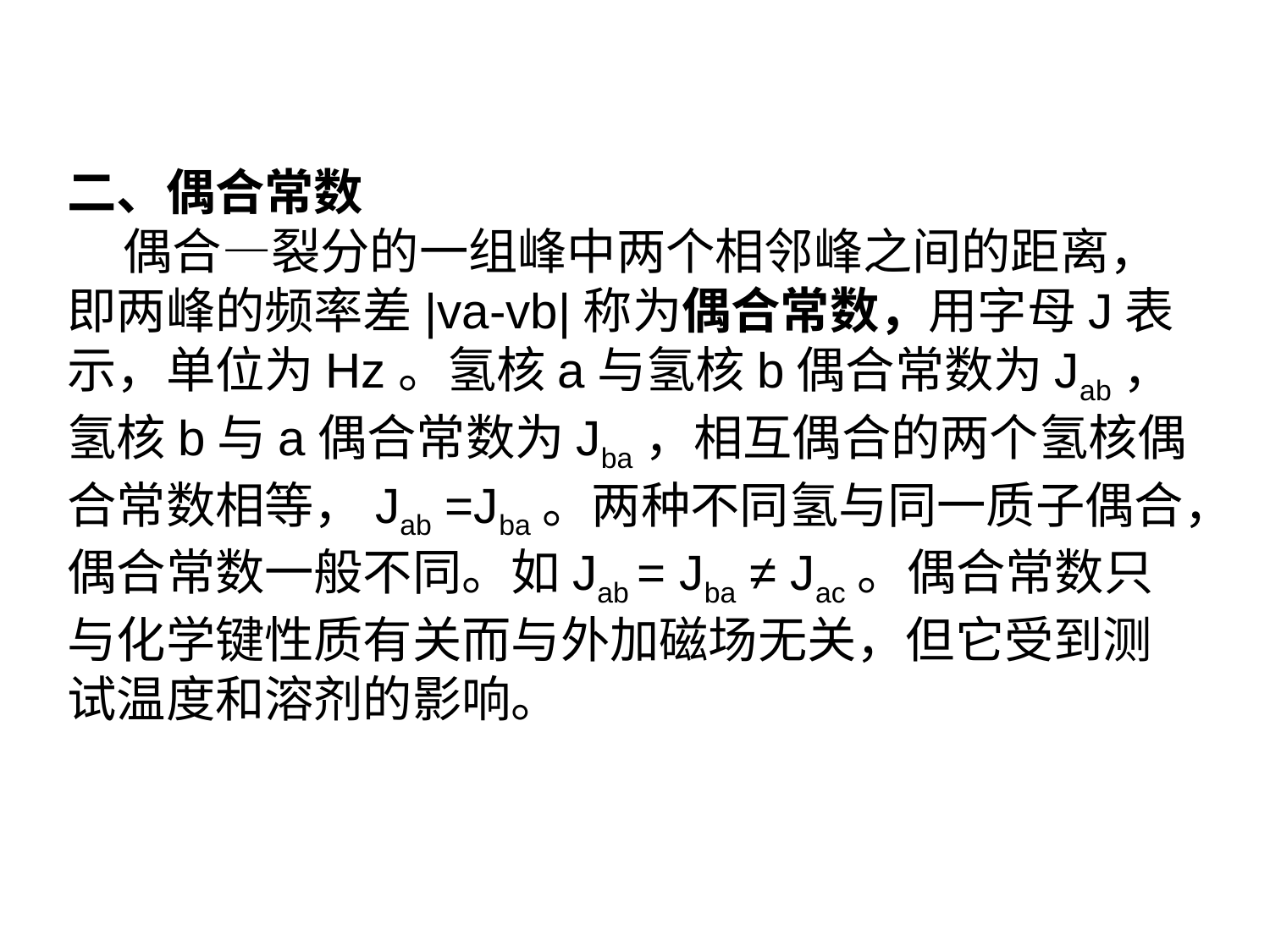

二、偶合常数
    偶合—裂分的一组峰中两个相邻峰之间的距离，即两峰的频率差|va-vb|称为偶合常数，用字母J表示，单位为Hz。氢核a与氢核b偶合常数为Jab，氢核b与a偶合常数为Jba，相互偶合的两个氢核偶合常数相等，Jab =Jba。两种不同氢与同一质子偶合，偶合常数一般不同。如Jab = Jba ≠ Jac。偶合常数只与化学键性质有关而与外加磁场无关，但它受到测试温度和溶剂的影响。